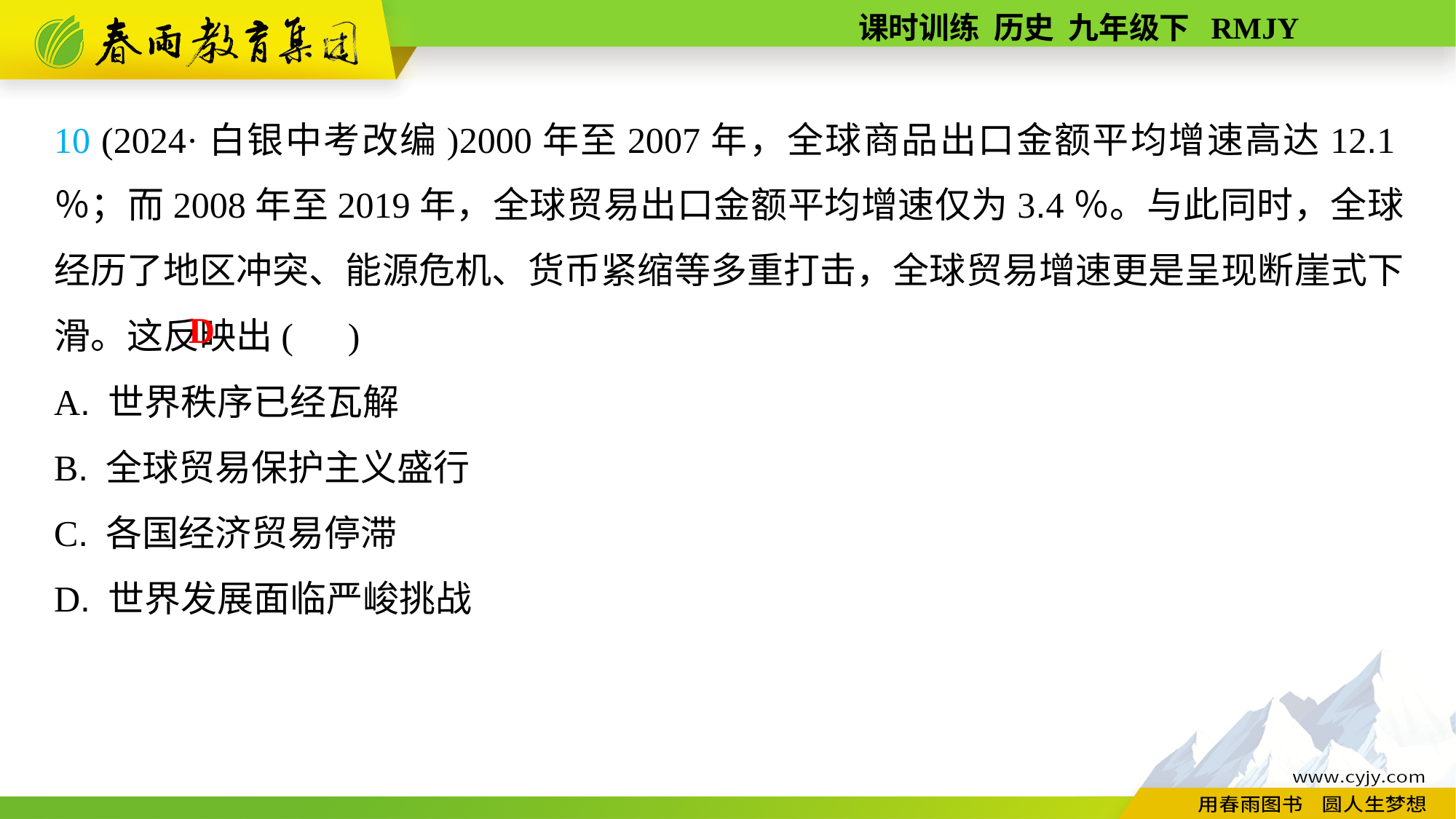

10 (2024·白银中考改编)2000年至2007年，全球商品出口金额平均增速高达12.1％；而2008年至2019年，全球贸易出口金额平均增速仅为3.4％。与此同时，全球经历了地区冲突、能源危机、货币紧缩等多重打击，全球贸易增速更是呈现断崖式下滑。这反映出(      )
A. 世界秩序已经瓦解
B. 全球贸易保护主义盛行
C. 各国经济贸易停滞
D. 世界发展面临严峻挑战
D